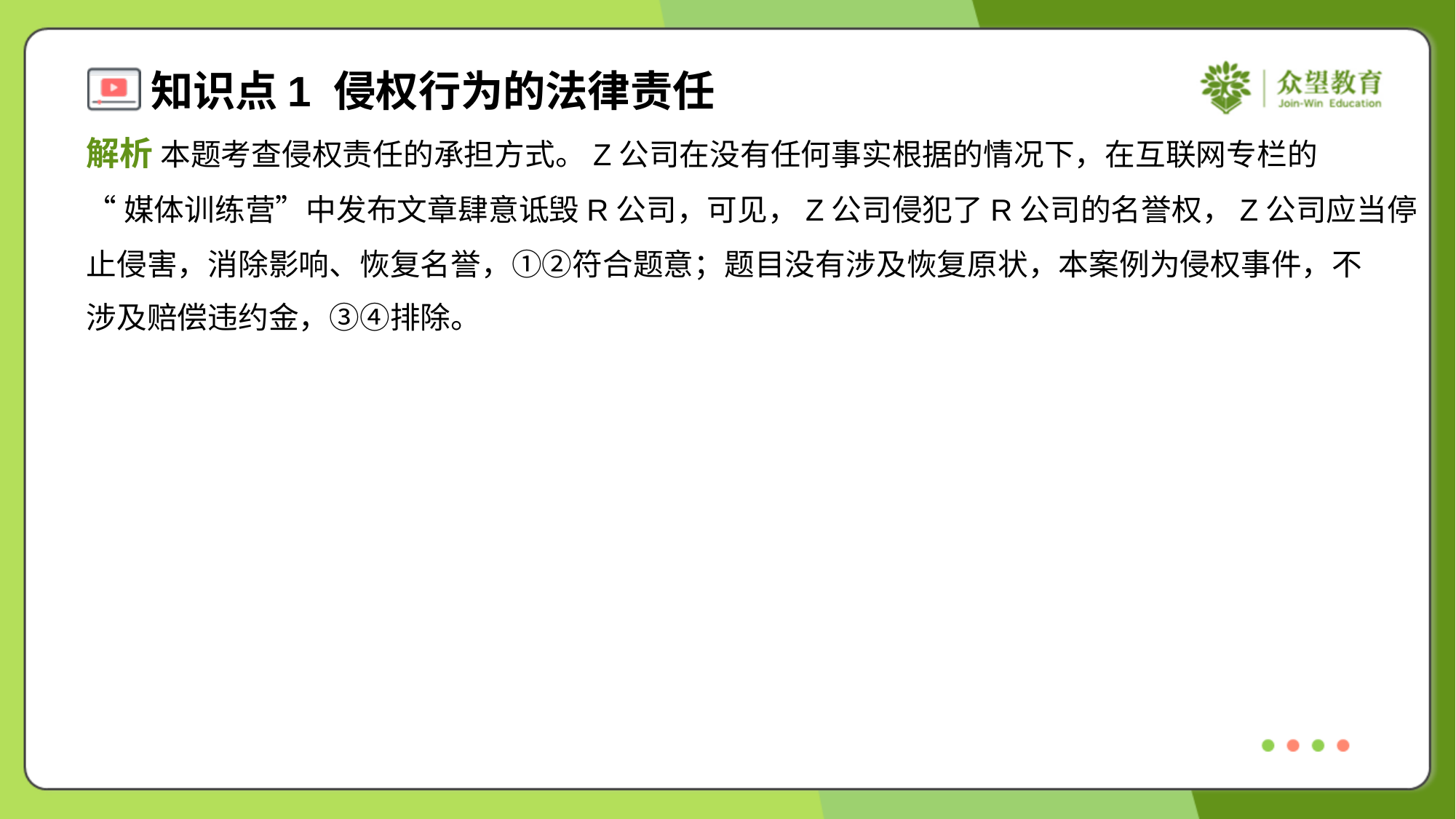

解析 本题考查侵权责任的承担方式。Z公司在没有任何事实根据的情况下，在互联网专栏的
“媒体训练营”中发布文章肆意诋毁R公司，可见，Z公司侵犯了R公司的名誉权，Z公司应当停
止侵害，消除影响、恢复名誉，①②符合题意；题目没有涉及恢复原状，本案例为侵权事件，不
涉及赔偿违约金，③④排除。